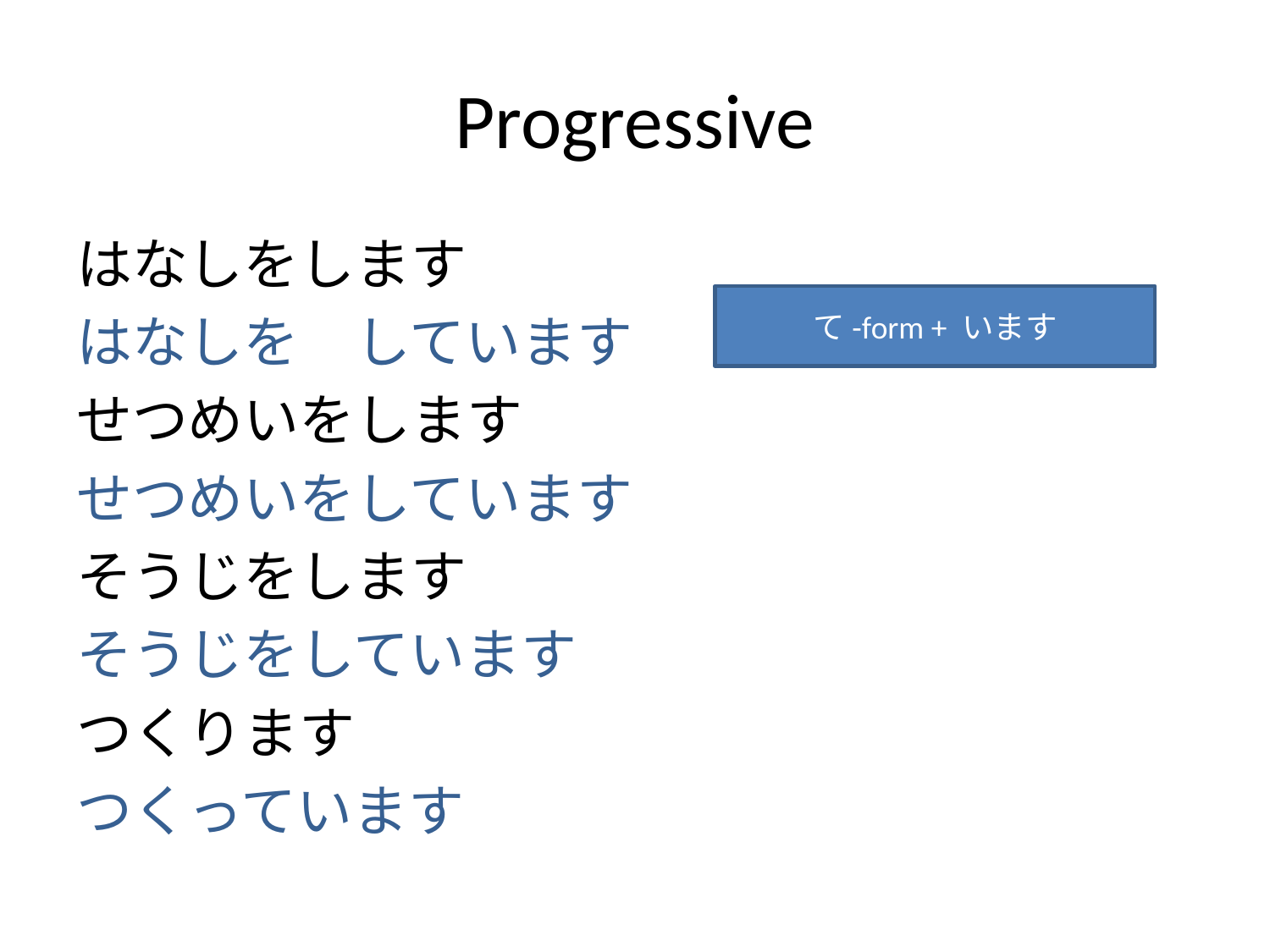

# Progressive
はなしをします
はなしを　しています
せつめいをします
せつめいをしています
そうじをします
そうじをしています
つくります
つくっています

て-form + います